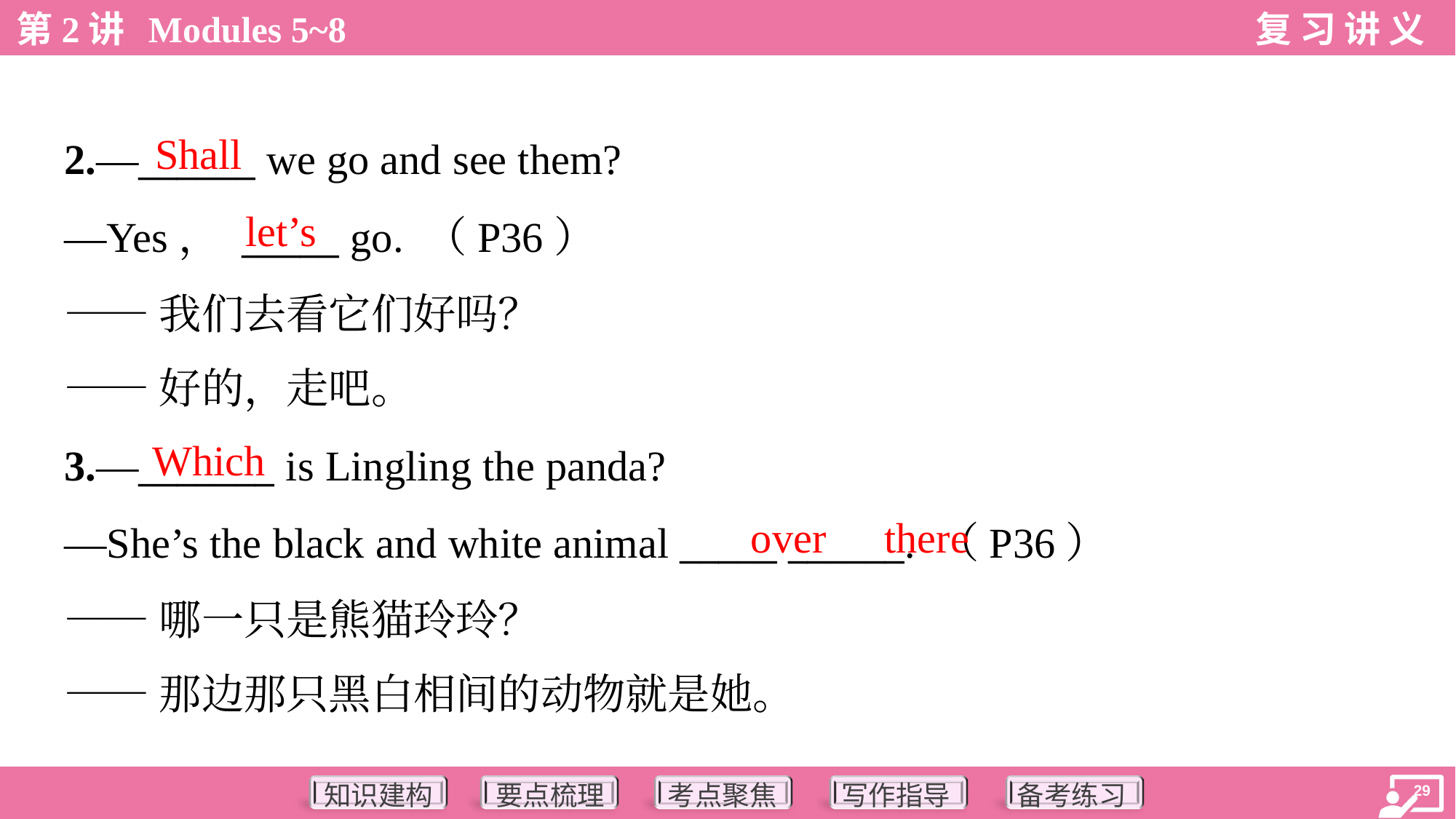

Shall
2.—______ we go and see them?
—Yes， _____ go. （P36）
——我们去看它们好吗？
——好的，走吧。
let’s
Which
3.—_______ is Lingling the panda?
—She’s the black and white animal _____ ______. （P36）
——哪一只是熊猫玲玲？
——那边那只黑白相间的动物就是她。
over
there